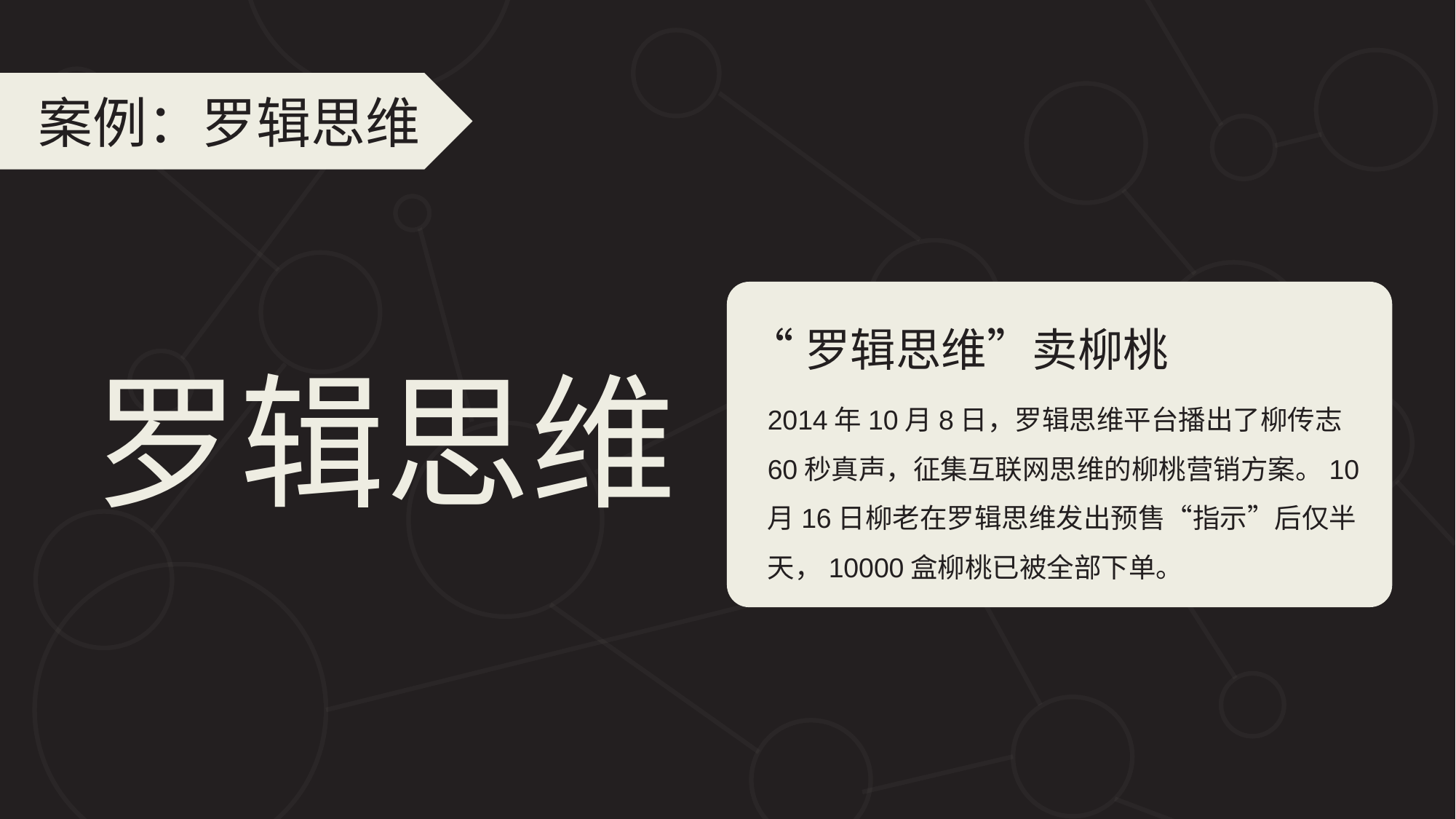

案例：罗辑思维

“罗辑思维”卖柳桃
罗辑思维
2014年10月8日，罗辑思维平台播出了柳传志60秒真声，征集互联网思维的柳桃营销方案。10月16日柳老在罗辑思维发出预售“指示”后仅半天，10000盒柳桃已被全部下单。